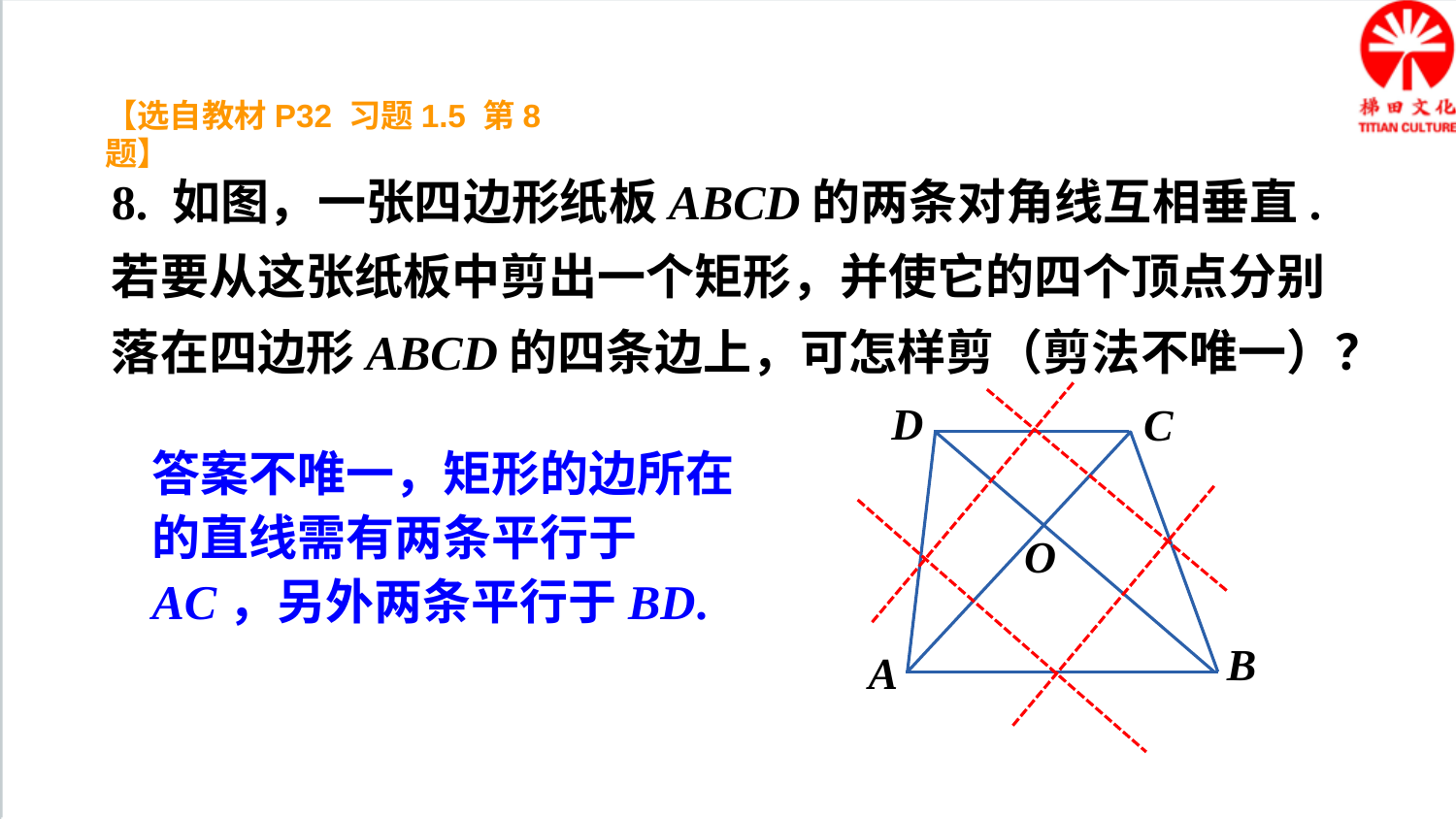

【选自教材P32 习题1.5 第8题】
8. 如图，一张四边形纸板ABCD的两条对角线互相垂直. 若要从这张纸板中剪出一个矩形，并使它的四个顶点分别落在四边形ABCD的四条边上，可怎样剪（剪法不唯一）？
D
C
O
B
A
答案不唯一，矩形的边所在的直线需有两条平行于AC，另外两条平行于BD.